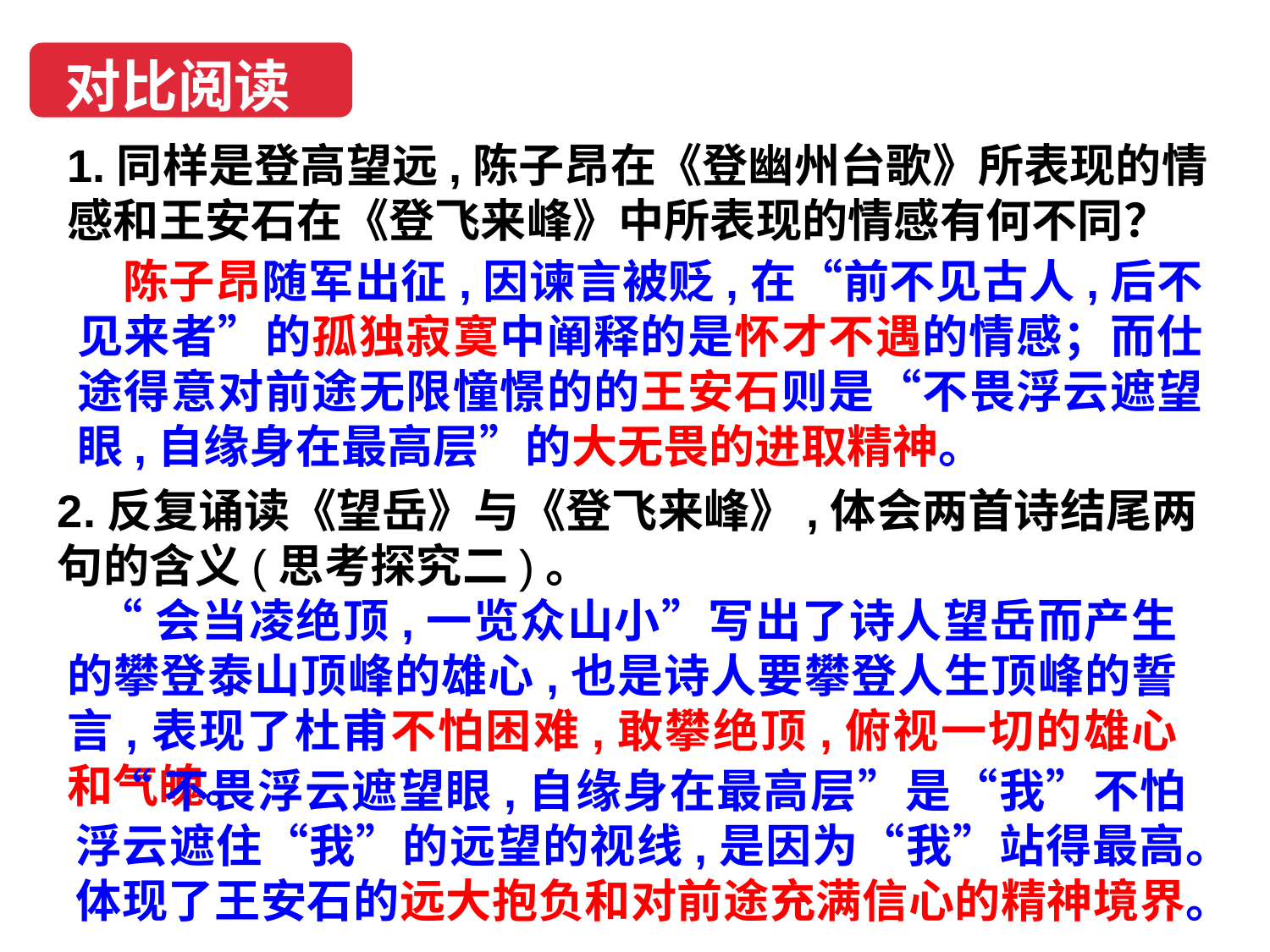

对比阅读
1.同样是登高望远,陈子昂在《登幽州台歌》所表现的情感和王安石在《登飞来峰》中所表现的情感有何不同？
    陈子昂随军出征,因谏言被贬,在“前不见古人,后不见来者”的孤独寂寞中阐释的是怀才不遇的情感；而仕途得意对前途无限憧憬的的王安石则是“不畏浮云遮望眼,自缘身在最高层”的大无畏的进取精神。
2.反复诵读《望岳》与《登飞来峰》,体会两首诗结尾两句的含义(思考探究二)。
   “会当凌绝顶,一览众山小”写出了诗人望岳而产生的攀登泰山顶峰的雄心,也是诗人要攀登人生顶峰的誓言,表现了杜甫不怕困难,敢攀绝顶,俯视一切的雄心和气魄。
   “不畏浮云遮望眼,自缘身在最高层”是“我”不怕浮云遮住“我”的远望的视线,是因为“我”站得最高。体现了王安石的远大抱负和对前途充满信心的精神境界。